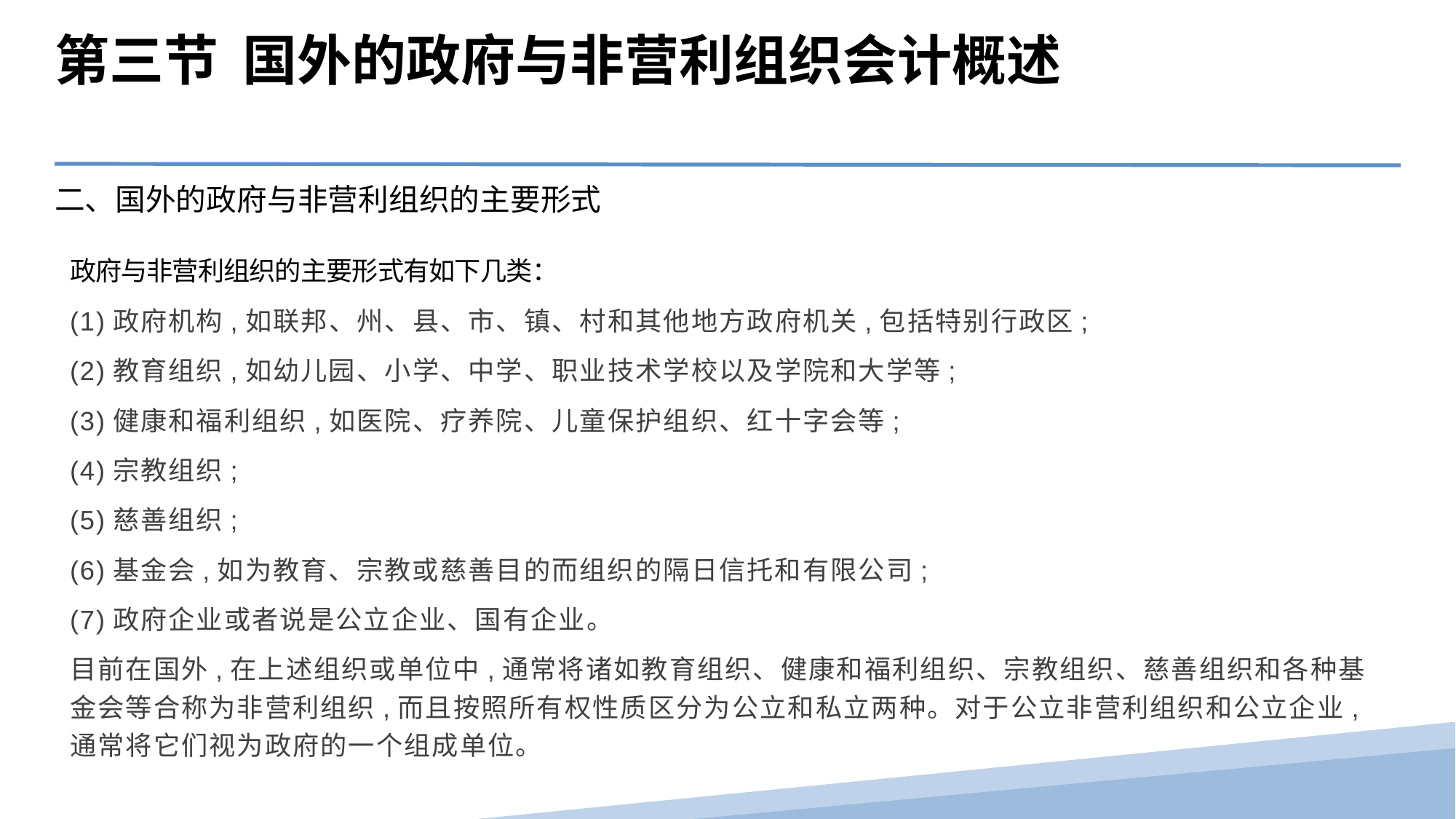

第三节  国外的政府与非营利组织会计概述
二、国外的政府与非营利组织的主要形式
政府与非营利组织的主要形式有如下几类：
(1)政府机构,如联邦、州、县、市、镇、村和其他地方政府机关,包括特别行政区;
(2)教育组织,如幼儿园、小学、中学、职业技术学校以及学院和大学等;
(3)健康和福利组织,如医院、疗养院、儿童保护组织、红十字会等;
(4)宗教组织;
(5)慈善组织;
(6)基金会,如为教育、宗教或慈善目的而组织的隔日信托和有限公司;
(7)政府企业或者说是公立企业、国有企业。
目前在国外,在上述组织或单位中,通常将诸如教育组织、健康和福利组织、宗教组织、慈善组织和各种基金会等合称为非营利组织,而且按照所有权性质区分为公立和私立两种。对于公立非营利组织和公立企业,通常将它们视为政府的一个组成单位。